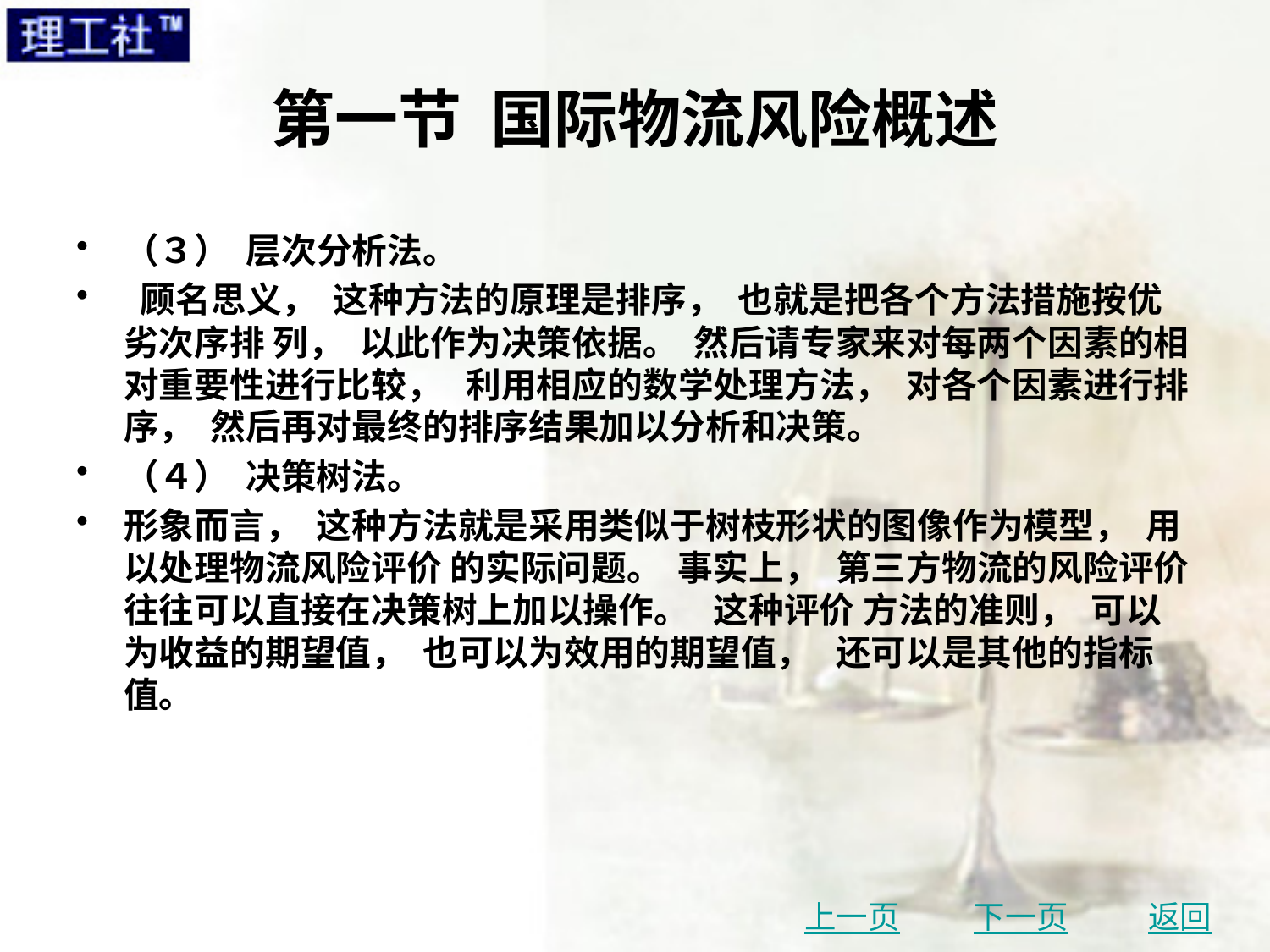

# 第一节  国际物流风险概述
（３）  层次分析法。
 顾名思义，  这种方法的原理是排序，  也就是把各个方法措施按优劣次序排 列，  以此作为决策依据。  然后请专家来对每两个因素的相对重要性进行比较，   利用相应的数学处理方法，  对各个因素进行排序，  然后再对最终的排序结果加以分析和决策。
（４）  决策树法。
形象而言，  这种方法就是采用类似于树枝形状的图像作为模型，  用以处理物流风险评价 的实际问题。  事实上，  第三方物流的风险评价往往可以直接在决策树上加以操作。   这种评价 方法的准则，  可以为收益的期望值，  也可以为效用的期望值，   还可以是其他的指标值。

上一页
下一页
返回